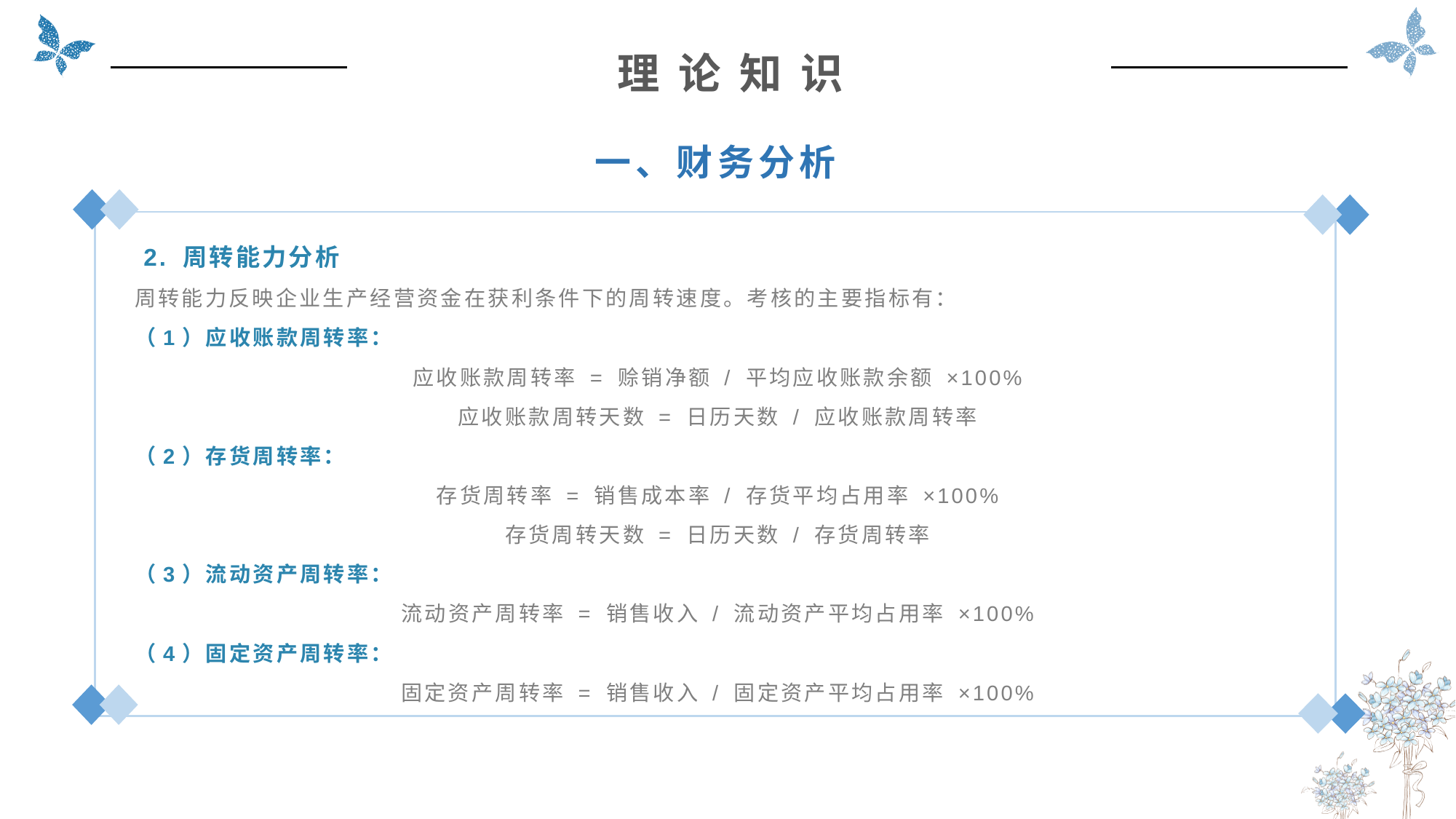

理 论 知 识
一、财务分析

 2. 周转能力分析
周转能力反映企业生产经营资金在获利条件下的周转速度。考核的主要指标有：
（1）应收账款周转率：
应收账款周转率 = 赊销净额 / 平均应收账款余额 ×100%
应收账款周转天数 = 日历天数 / 应收账款周转率
（2）存货周转率：
存货周转率 = 销售成本率 / 存货平均占用率 ×100%
存货周转天数 = 日历天数 / 存货周转率
（3）流动资产周转率：
流动资产周转率 = 销售收入 / 流动资产平均占用率 ×100%
（4）固定资产周转率：
固定资产周转率 = 销售收入 / 固定资产平均占用率 ×100%